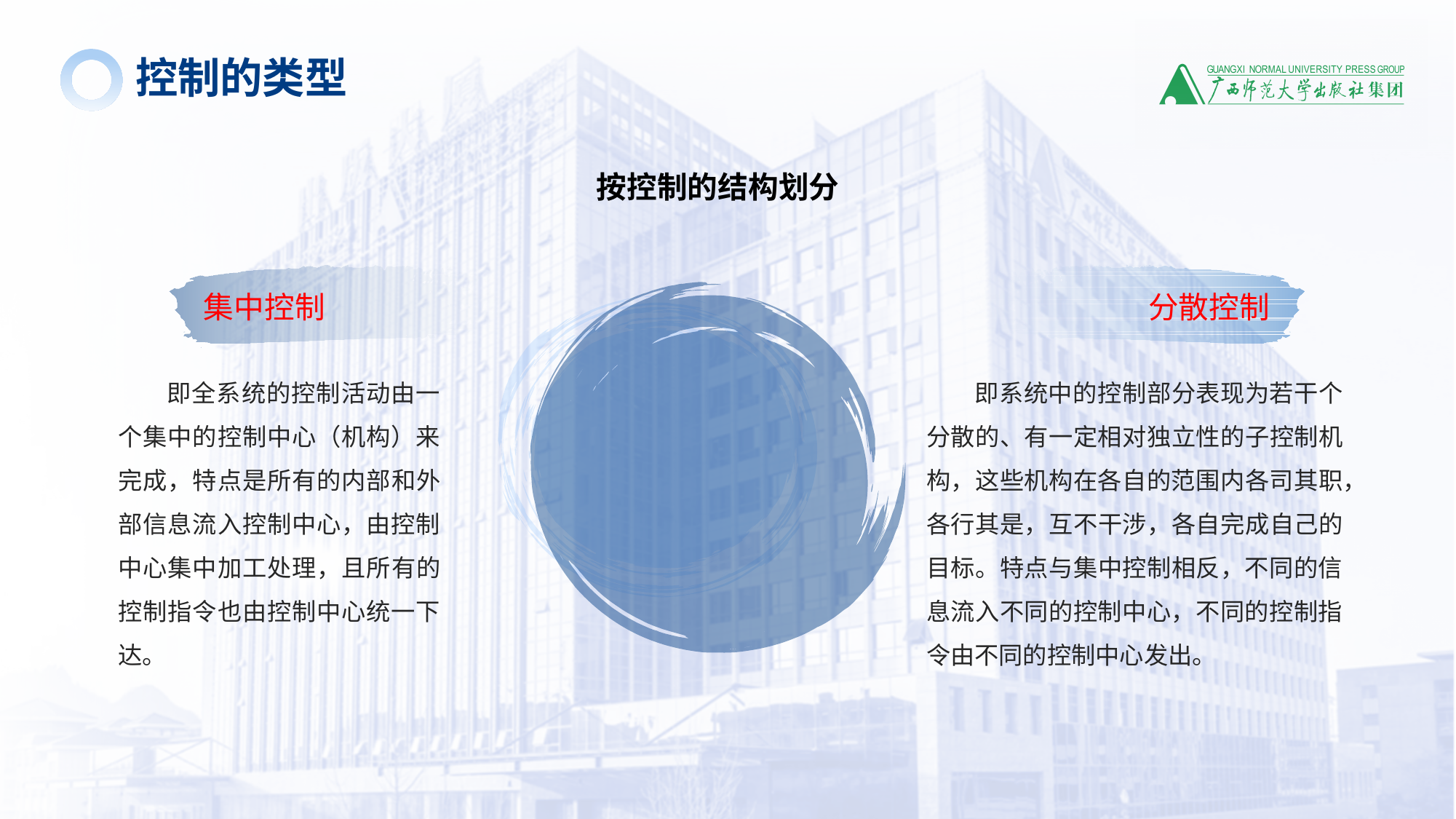

控制的类型

按控制的结构划分
集中控制
分散控制

即全系统的控制活动由一个集中的控制中心（机构）来完成，特点是所有的内部和外部信息流入控制中心，由控制中心集中加工处理，且所有的控制指令也由控制中心统一下达。
即系统中的控制部分表现为若干个分散的、有一定相对独立性的子控制机构，这些机构在各自的范围内各司其职，各行其是，互不干涉，各自完成自己的目标。特点与集中控制相反，不同的信息流入不同的控制中心，不同的控制指令由不同的控制中心发出。